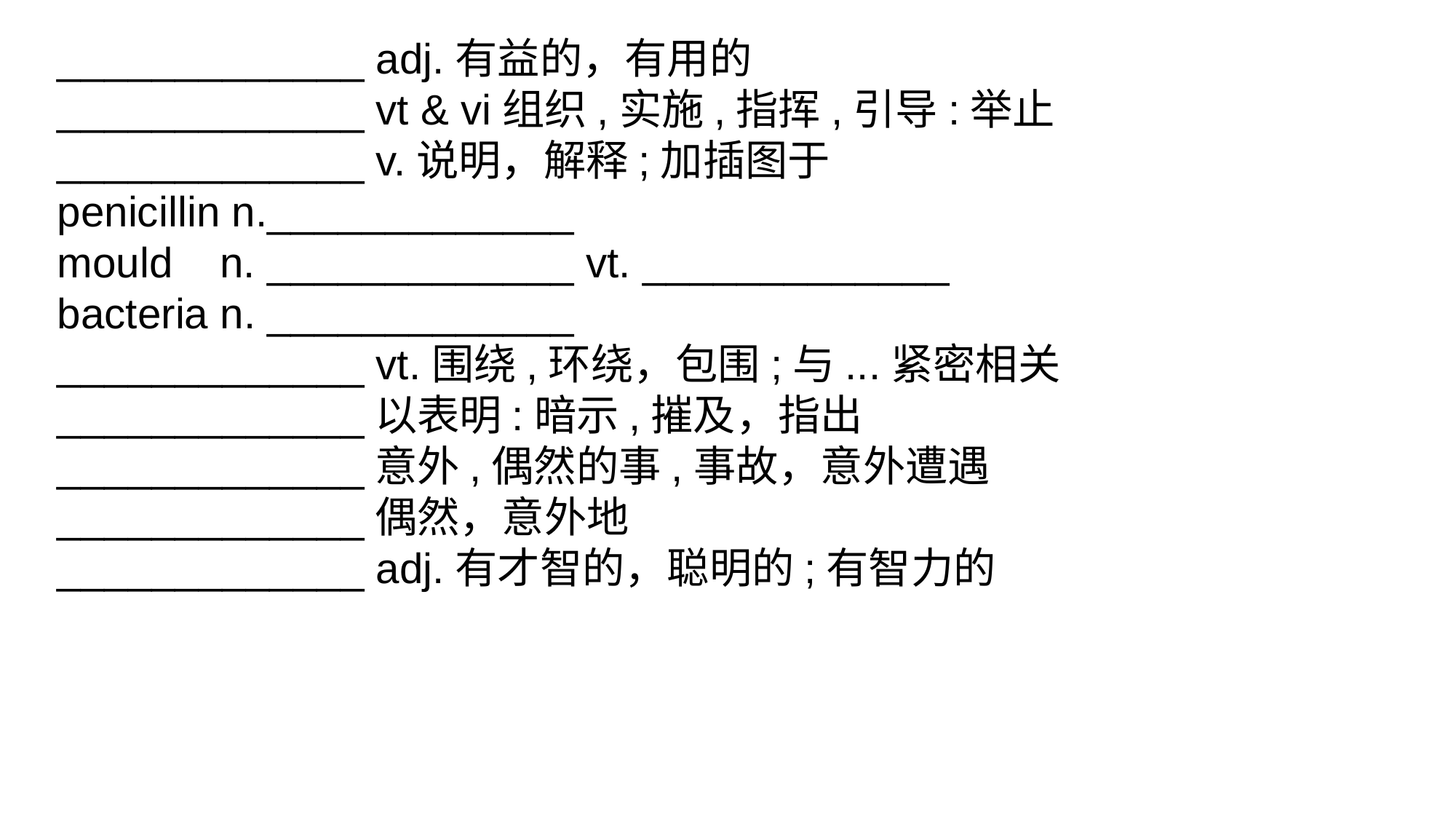

_____________ adj.有益的，有用的
_____________ vt & vi组织,实施,指挥,引导:举止
_____________ v.说明，解释;加插图于
penicillin n._____________
mould    n. _____________ vt. _____________
bacteria n. _____________
_____________ vt.围绕,环绕，包围;与...紧密相关
_____________以表明:暗示,摧及，指出
_____________意外,偶然的事,事故，意外遭遇
_____________偶然，意外地
_____________ adj.有才智的，聪明的;有智力的